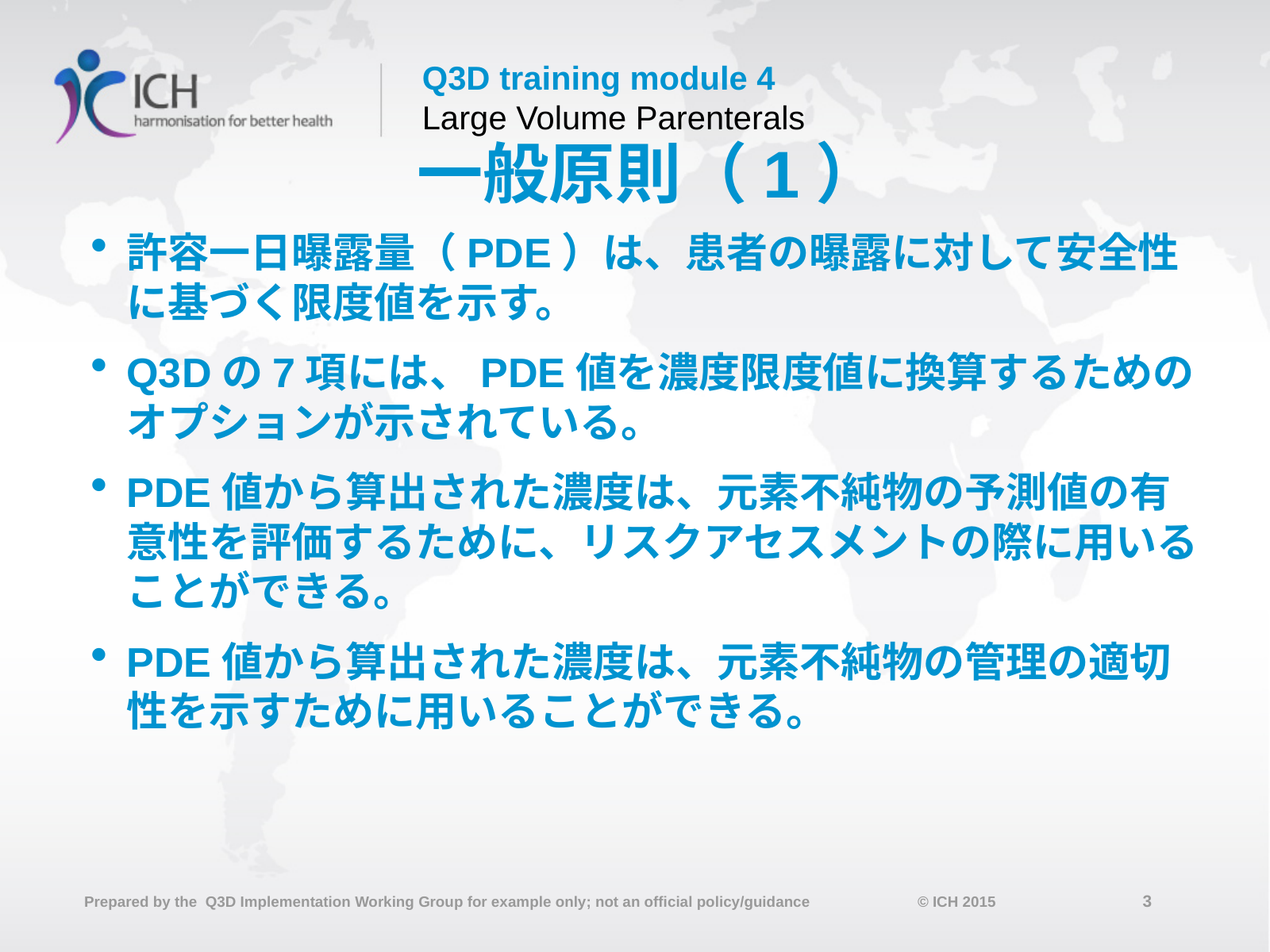

# 一般原則（1）
許容一日曝露量（PDE）は、患者の曝露に対して安全性に基づく限度値を示す。
Q3Dの7項には、PDE値を濃度限度値に換算するためのオプションが示されている。
PDE値から算出された濃度は、元素不純物の予測値の有意性を評価するために、リスクアセスメントの際に用いることができる。
PDE値から算出された濃度は、元素不純物の管理の適切性を示すために用いることができる。